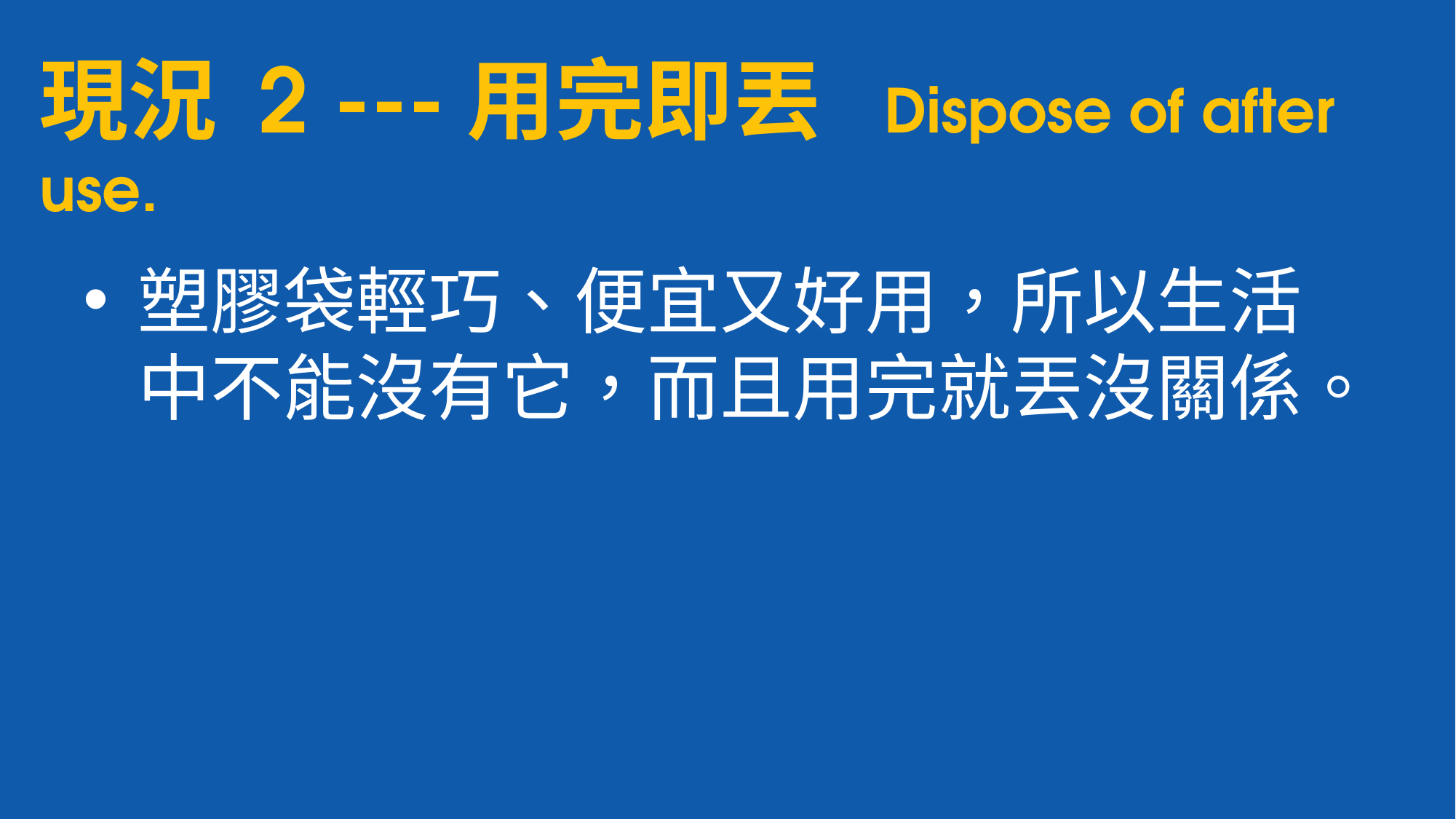

# 現況 2 ---用完即丟  Dispose of after use.
塑膠袋輕巧、便宜又好用，所以生活中不能沒有它，而且用完就丟沒關係。